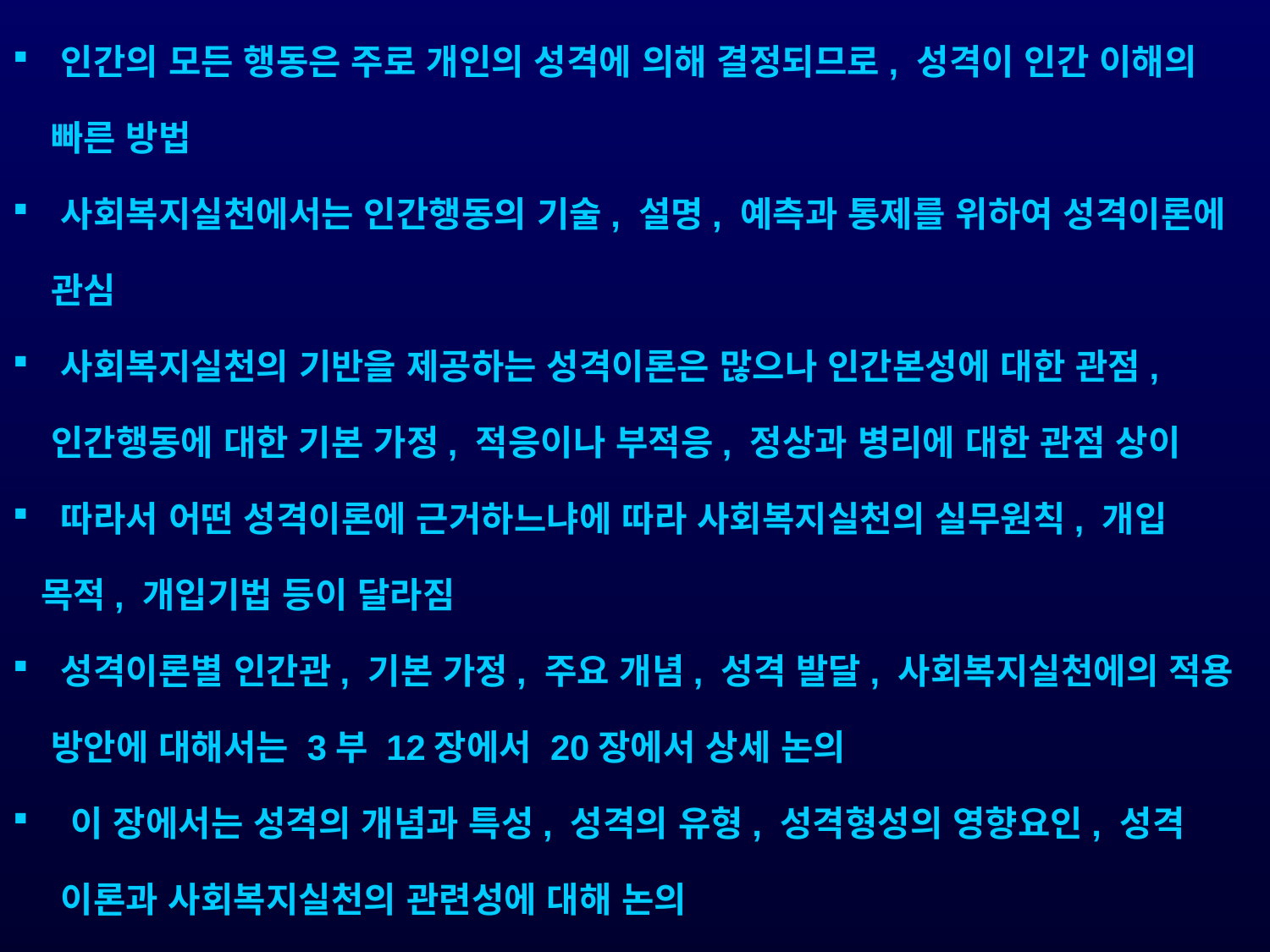

인간의 모든 행동은 주로 개인의 성격에 의해 결정되므로, 성격이 인간 이해의
   빠른 방법
 사회복지실천에서는 인간행동의 기술, 설명, 예측과 통제를 위하여 성격이론에
   관심
 사회복지실천의 기반을 제공하는 성격이론은 많으나 인간본성에 대한 관점,
   인간행동에 대한 기본 가정, 적응이나 부적응, 정상과 병리에 대한 관점 상이
 따라서 어떤 성격이론에 근거하느냐에 따라 사회복지실천의 실무원칙, 개입
  목적, 개입기법 등이 달라짐
 성격이론별 인간관, 기본 가정, 주요 개념, 성격 발달, 사회복지실천에의 적용
   방안에 대해서는 3부 12장에서 20장에서 상세 논의
  이 장에서는 성격의 개념과 특성, 성격의 유형, 성격형성의 영향요인, 성격
    이론과 사회복지실천의 관련성에 대해 논의